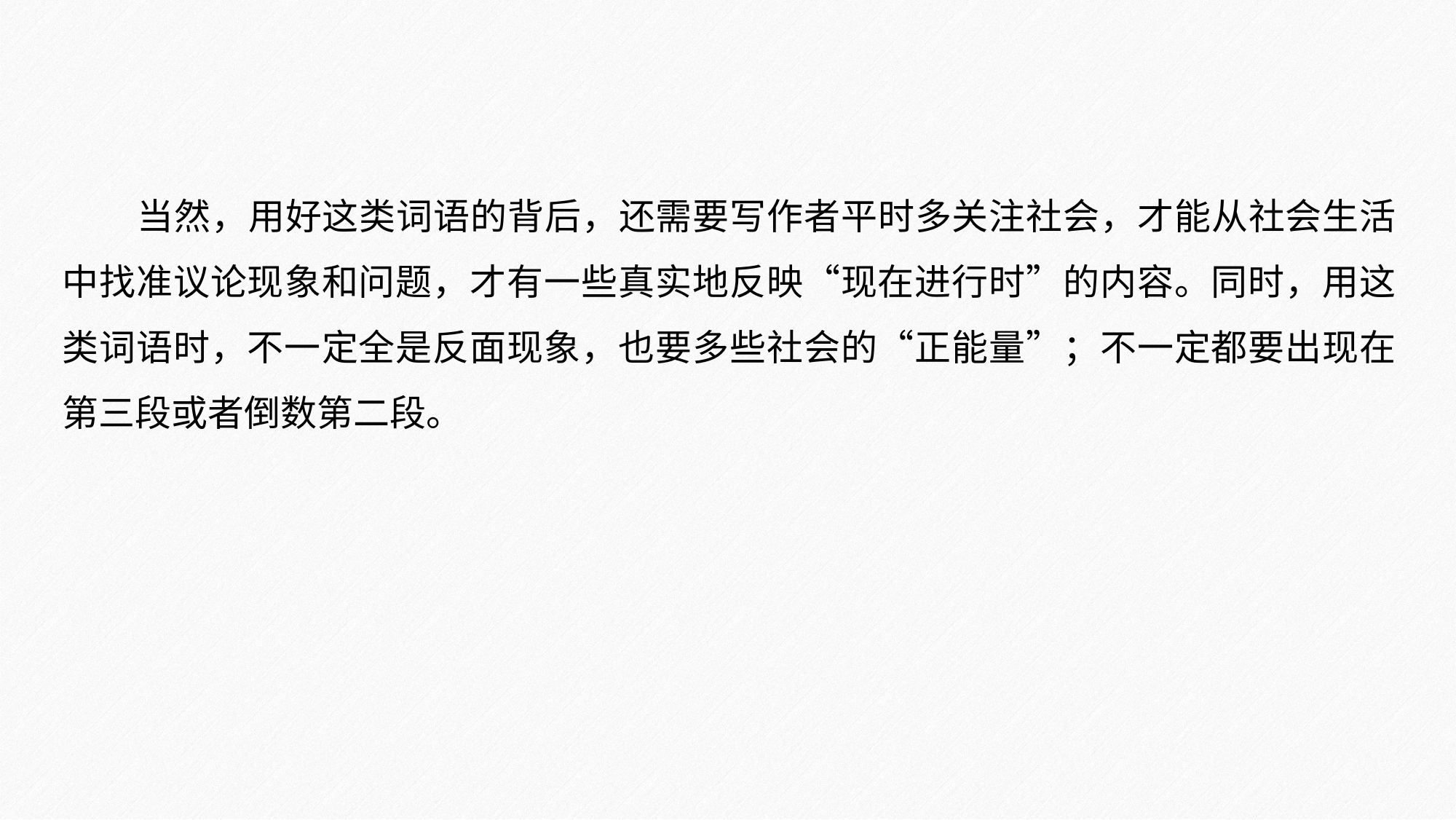

当然，用好这类词语的背后，还需要写作者平时多关注社会，才能从社会生活中找准议论现象和问题，才有一些真实地反映“现在进行时”的内容。同时，用这类词语时，不一定全是反面现象，也要多些社会的“正能量”；不一定都要出现在第三段或者倒数第二段。